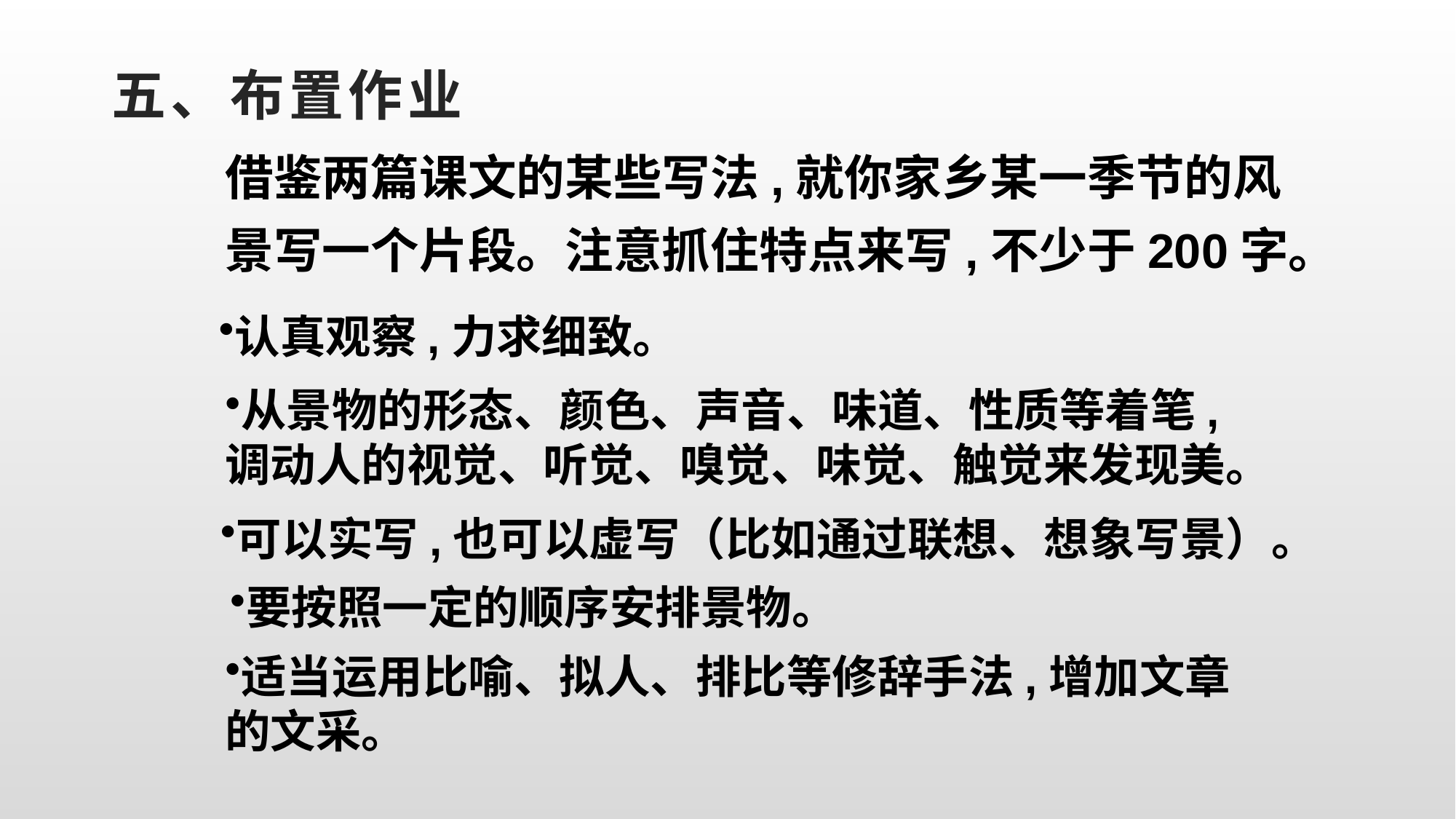

五、布置作业
借鉴两篇课文的某些写法,就你家乡某一季节的风景写一个片段。注意抓住特点来写,不少于200字。
认真观察,力求细致。
从景物的形态、颜色、声音、味道、性质等着笔,调动人的视觉、听觉、嗅觉、味觉、触觉来发现美。
可以实写,也可以虚写（比如通过联想、想象写景）。
要按照一定的顺序安排景物。
适当运用比喻、拟人、排比等修辞手法,增加文章的文采。